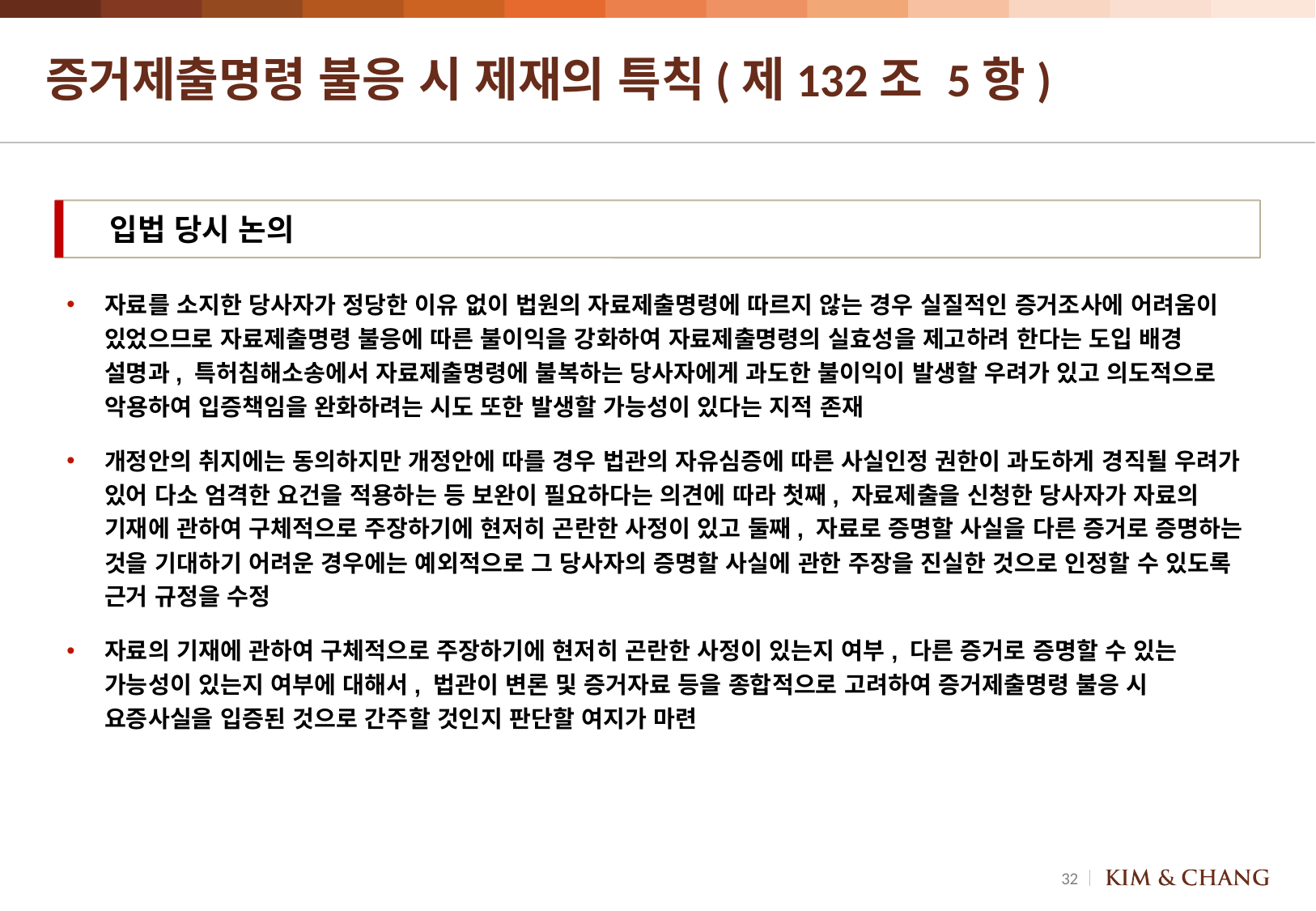

# 증거제출명령 불응 시 제재의 특칙(제132조 5항)

입법 당시 논의
자료를 소지한 당사자가 정당한 이유 없이 법원의 자료제출명령에 따르지 않는 경우 실질적인 증거조사에 어려움이 있었으므로 자료제출명령 불응에 따른 불이익을 강화하여 자료제출명령의 실효성을 제고하려 한다는 도입 배경 설명과, 특허침해소송에서 자료제출명령에 불복하는 당사자에게 과도한 불이익이 발생할 우려가 있고 의도적으로 악용하여 입증책임을 완화하려는 시도 또한 발생할 가능성이 있다는 지적 존재
개정안의 취지에는 동의하지만 개정안에 따를 경우 법관의 자유심증에 따른 사실인정 권한이 과도하게 경직될 우려가 있어 다소 엄격한 요건을 적용하는 등 보완이 필요하다는 의견에 따라 첫째, 자료제출을 신청한 당사자가 자료의 기재에 관하여 구체적으로 주장하기에 현저히 곤란한 사정이 있고 둘째, 자료로 증명할 사실을 다른 증거로 증명하는 것을 기대하기 어려운 경우에는 예외적으로 그 당사자의 증명할 사실에 관한 주장을 진실한 것으로 인정할 수 있도록 근거 규정을 수정
자료의 기재에 관하여 구체적으로 주장하기에 현저히 곤란한 사정이 있는지 여부, 다른 증거로 증명할 수 있는 가능성이 있는지 여부에 대해서, 법관이 변론 및 증거자료 등을 종합적으로 고려하여 증거제출명령 불응 시 요증사실을 입증된 것으로 간주할 것인지 판단할 여지가 마련